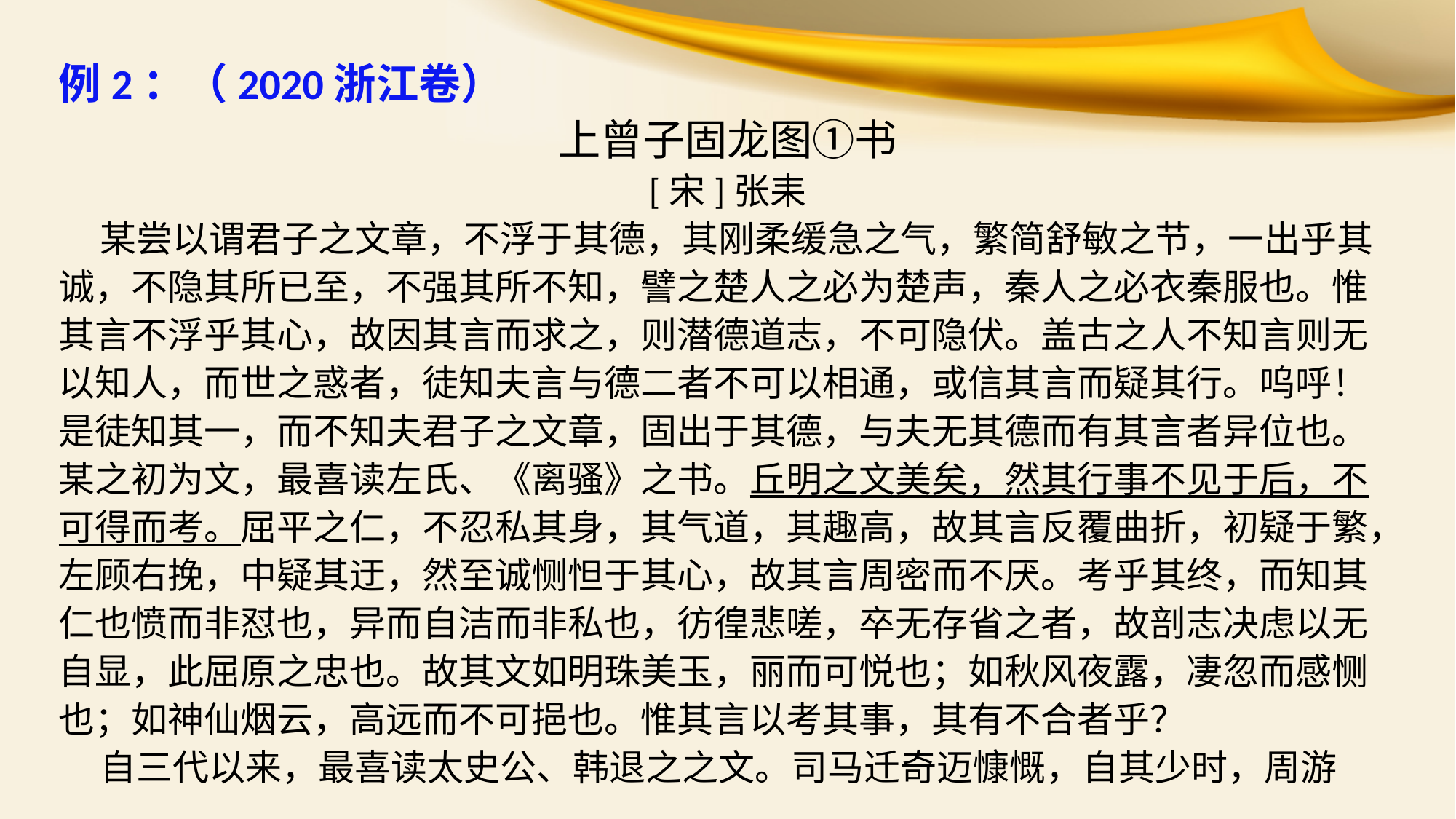

例2：（2020浙江卷）
上曾子固龙图①书
[宋]张耒
    某尝以谓君子之文章，不浮于其德，其刚柔缓急之气，繁简舒敏之节，一出乎其诚，不隐其所已至，不强其所不知，譬之楚人之必为楚声，秦人之必衣秦服也。惟其言不浮乎其心，故因其言而求之，则潜德道志，不可隐伏。盖古之人不知言则无以知人，而世之惑者，徒知夫言与德二者不可以相通，或信其言而疑其行。呜呼！是徒知其一，而不知夫君子之文章，固出于其德，与夫无其德而有其言者异位也。某之初为文，最喜读左氏、《离骚》之书。丘明之文美矣，然其行事不见于后，不可得而考。屈平之仁，不忍私其身，其气道，其趣高，故其言反覆曲折，初疑于繁，左顾右挽，中疑其迂，然至诚恻怛于其心，故其言周密而不厌。考乎其终，而知其仁也愤而非怼也，异而自洁而非私也，彷徨悲嗟，卒无存省之者，故剖志决虑以无自显，此屈原之忠也。故其文如明珠美玉，丽而可悦也；如秋风夜露，凄忽而感恻也；如神仙烟云，高远而不可挹也。惟其言以考其事，其有不合者乎？
    自三代以来，最喜读太史公、韩退之之文。司马迁奇迈慷慨，自其少时，周游